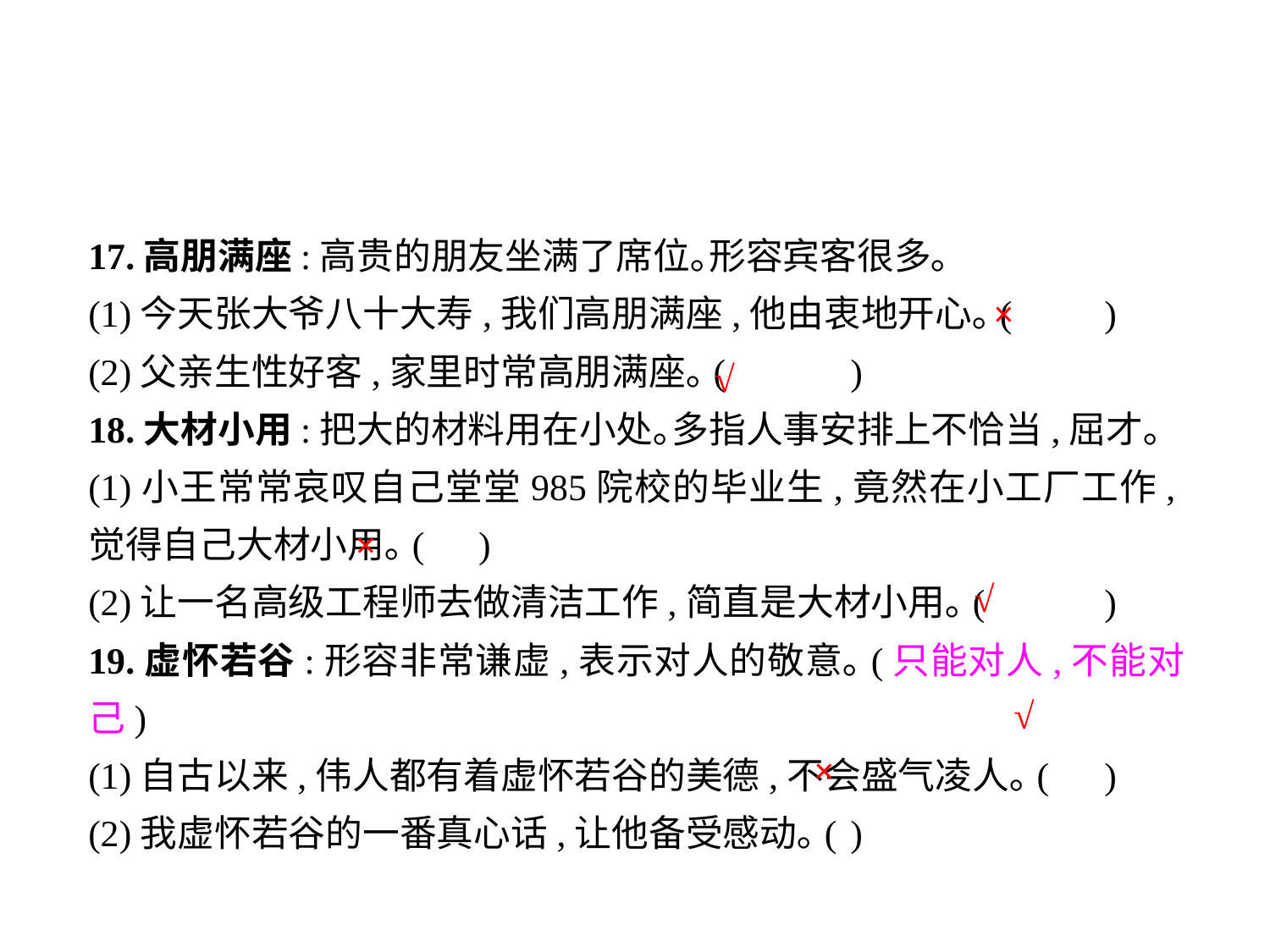

17.高朋满座:高贵的朋友坐满了席位｡形容宾客很多｡
(1)今天张大爷八十大寿,我们高朋满座,他由衷地开心｡(	)
(2)父亲生性好客,家里时常高朋满座｡(	)
18.大材小用:把大的材料用在小处｡多指人事安排上不恰当,屈才｡
(1)小王常常哀叹自己堂堂985院校的毕业生,竟然在小工厂工作,觉得自己大材小用｡(	 )
(2)让一名高级工程师去做清洁工作,简直是大材小用｡(	)
19.虚怀若谷:形容非常谦虚,表示对人的敬意｡(只能对人,不能对己)
(1)自古以来,伟人都有着虚怀若谷的美德,不会盛气凌人｡(	)
(2)我虚怀若谷的一番真心话,让他备受感动｡(	)
×
√
×
√
√
×